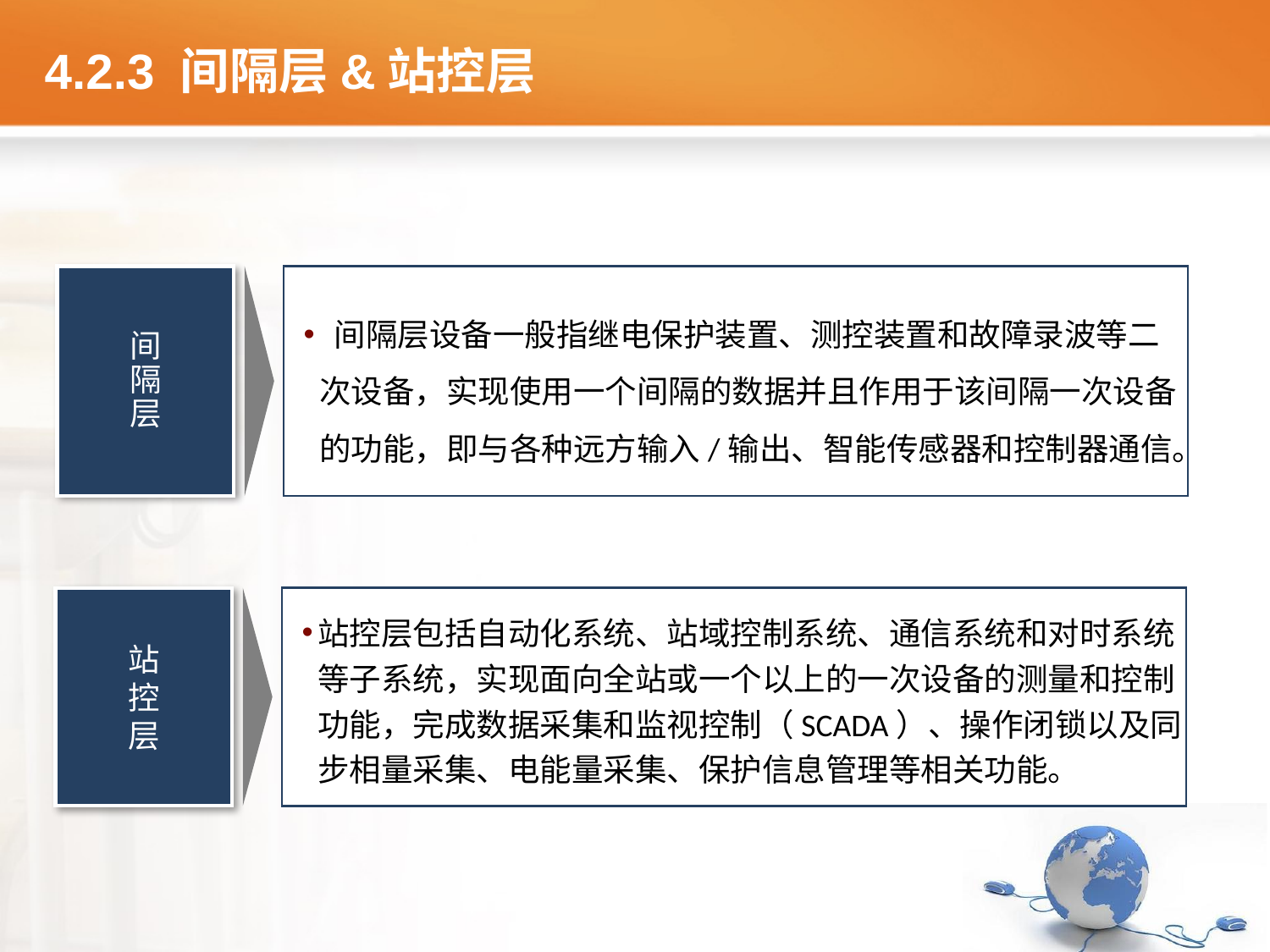

# 4.2.3 间隔层&站控层
间
隔
层
 间隔层设备一般指继电保护装置、测控装置和故障录波等二次设备，实现使用一个间隔的数据并且作用于该间隔一次设备的功能，即与各种远方输入/输出、智能传感器和控制器通信。

站
控
层
站控层包括自动化系统、站域控制系统、通信系统和对时系统等子系统，实现面向全站或一个以上的一次设备的测量和控制功能，完成数据采集和监视控制（SCADA）、操作闭锁以及同步相量采集、电能量采集、保护信息管理等相关功能。